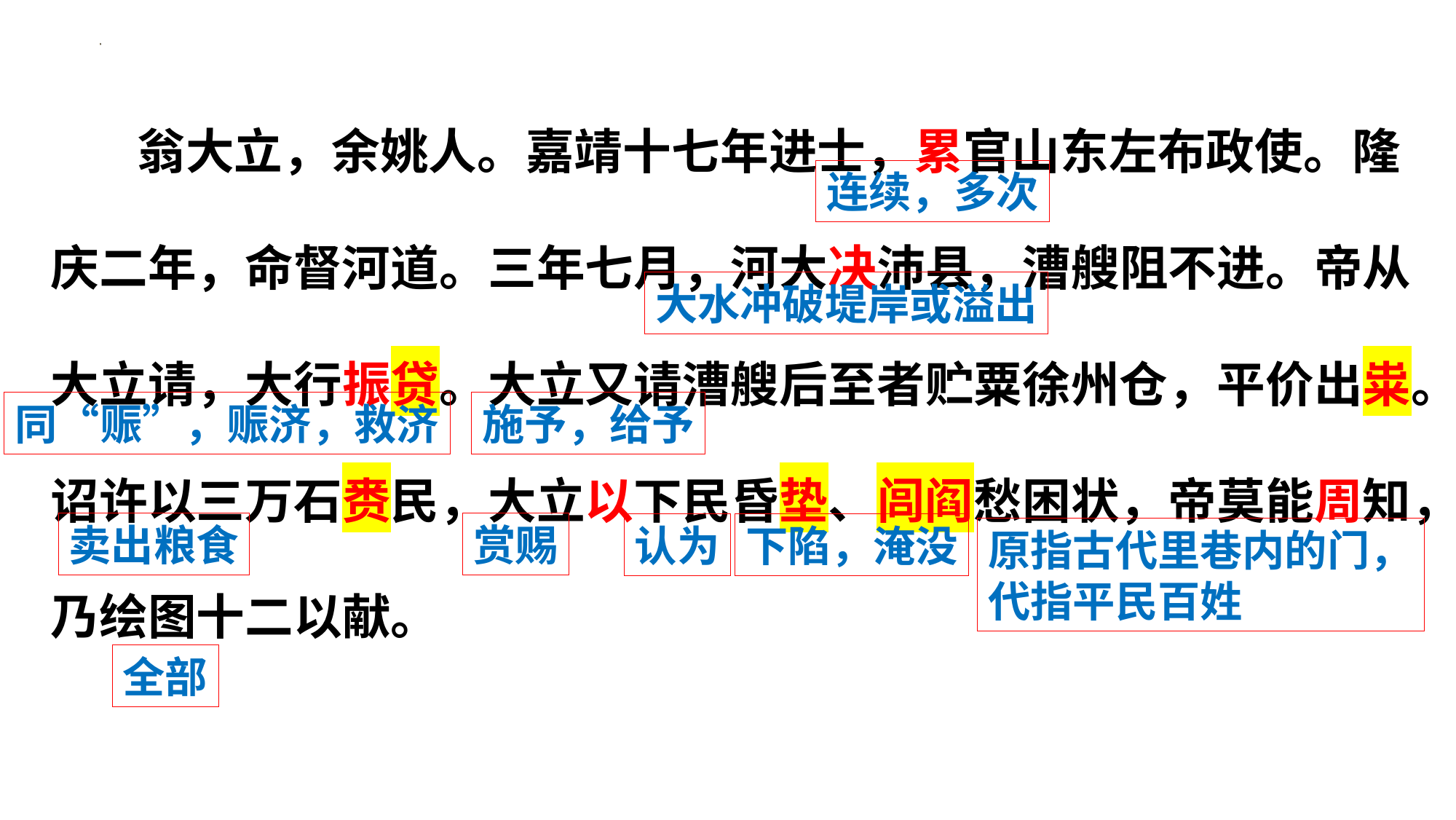

翁大立，余姚人。嘉靖十七年进士，累官山东左布政使。隆庆二年，命督河道。三年七月，河大决沛县，漕艘阻不进。帝从大立请，大行振贷。大立又请漕艘后至者贮粟徐州仓，平价出粜。诏许以三万石赉民，大立以下民昏垫、闾阎愁困状，帝莫能周知，乃绘图十二以献。
连续，多次
大水冲破堤岸或溢出
同“赈”，赈济，救济
施予，给予
卖出粮食
赏赐
认为
下陷，淹没
原指古代里巷内的门，代指平民百姓
全部